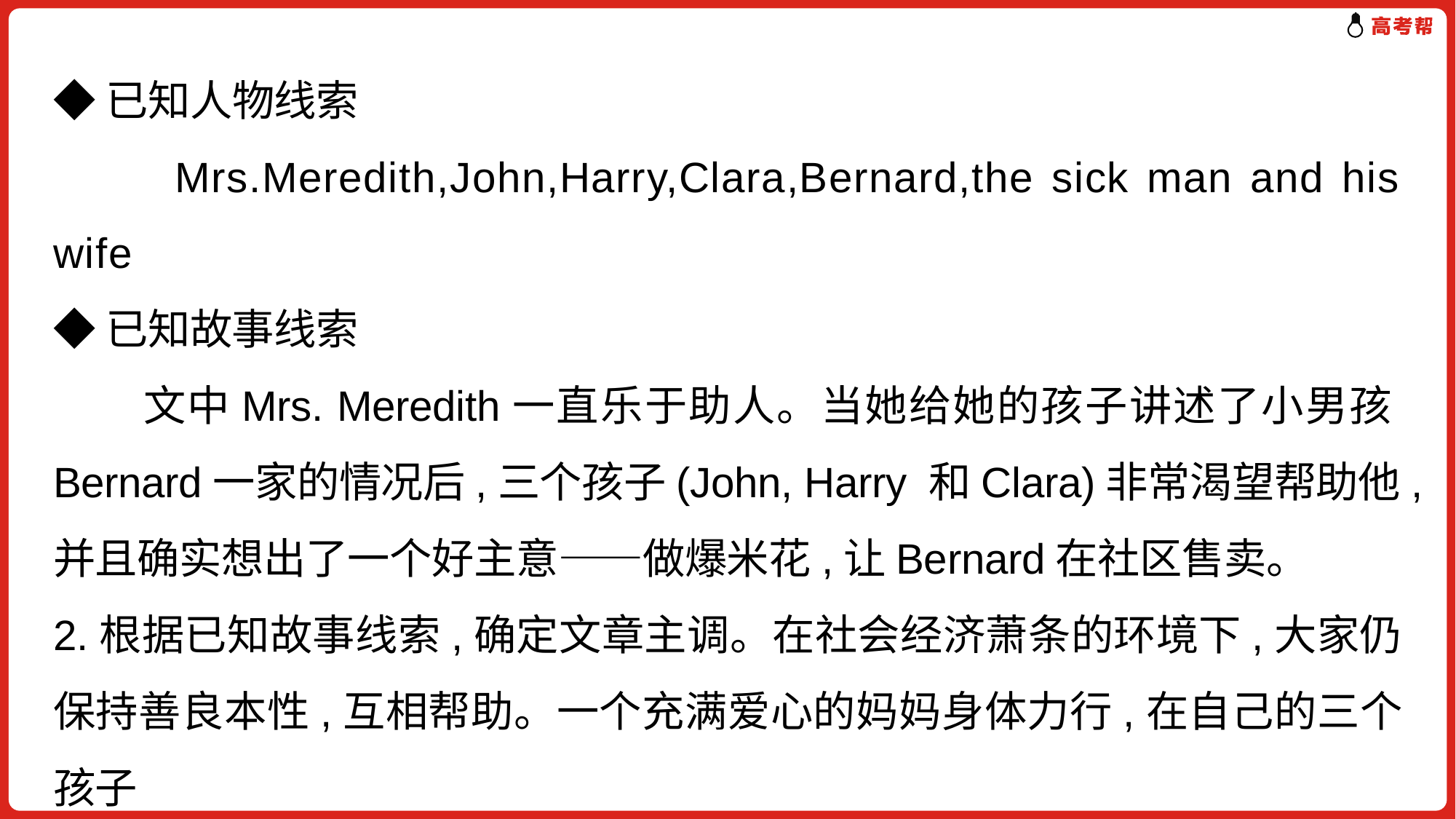

◆已知人物线索
        Mrs.Meredith,John,Harry,Clara,Bernard,the sick man and his wife
◆已知故事线索
       文中Mrs. Meredith一直乐于助人。当她给她的孩子讲述了小男孩Bernard一家的情况后,三个孩子(John, Harry 和Clara)非常渴望帮助他,并且确实想出了一个好主意——做爆米花,让Bernard在社区售卖。
2.根据已知故事线索,确定文章主调。在社会经济萧条的环境下,大家仍保持善良本性,互相帮助。一个充满爱心的妈妈身体力行,在自己的三个孩子